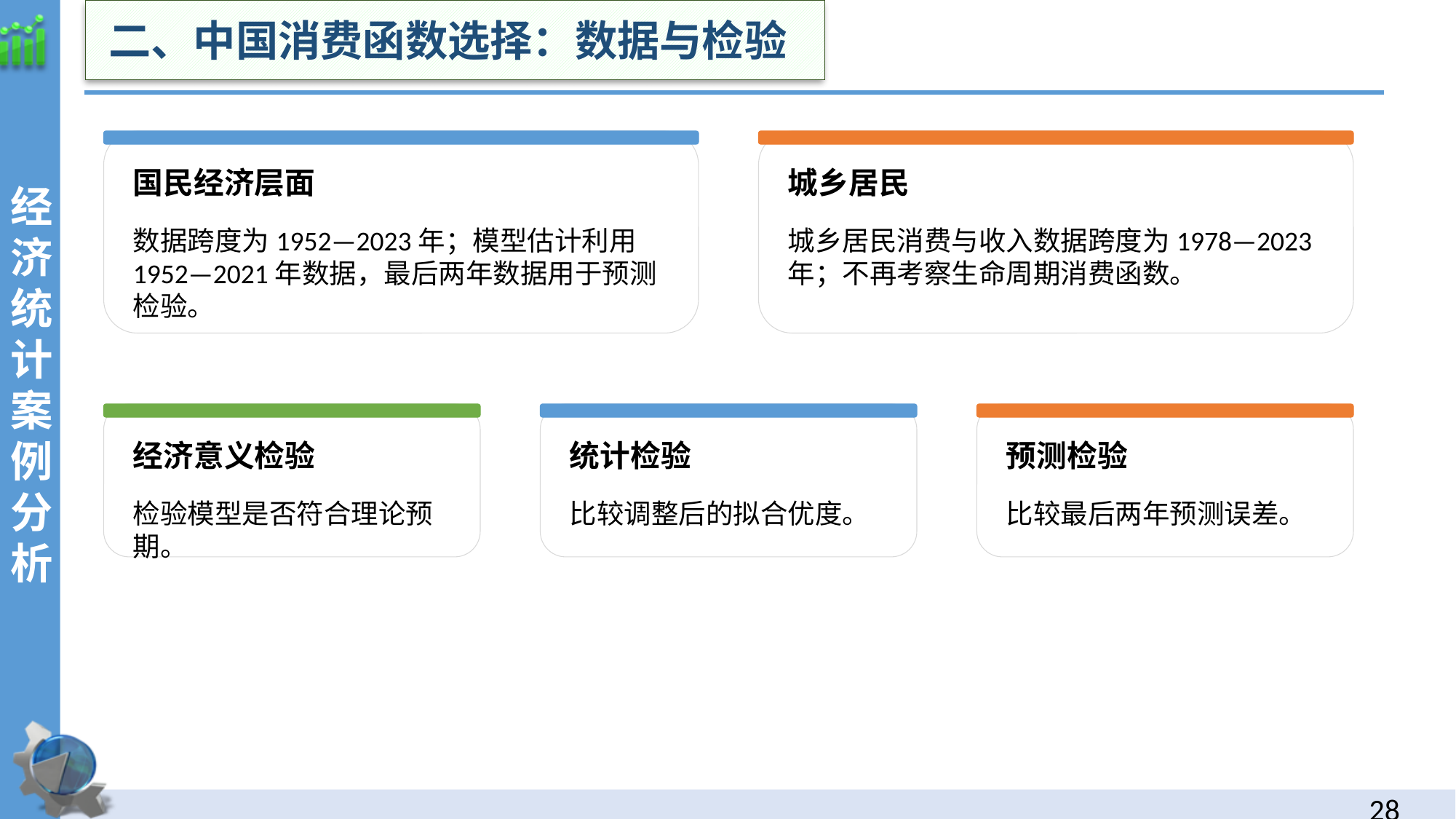

二、中国消费函数选择：数据与检验

经济统计案例分析

国民经济层面
城乡居民
数据跨度为1952—2023年；模型估计利用1952—2021年数据，最后两年数据用于预测检验。
城乡居民消费与收入数据跨度为1978—2023年；不再考察生命周期消费函数。

经济意义检验
统计检验
预测检验
检验模型是否符合理论预期。
比较调整后的拟合优度。
比较最后两年预测误差。
28